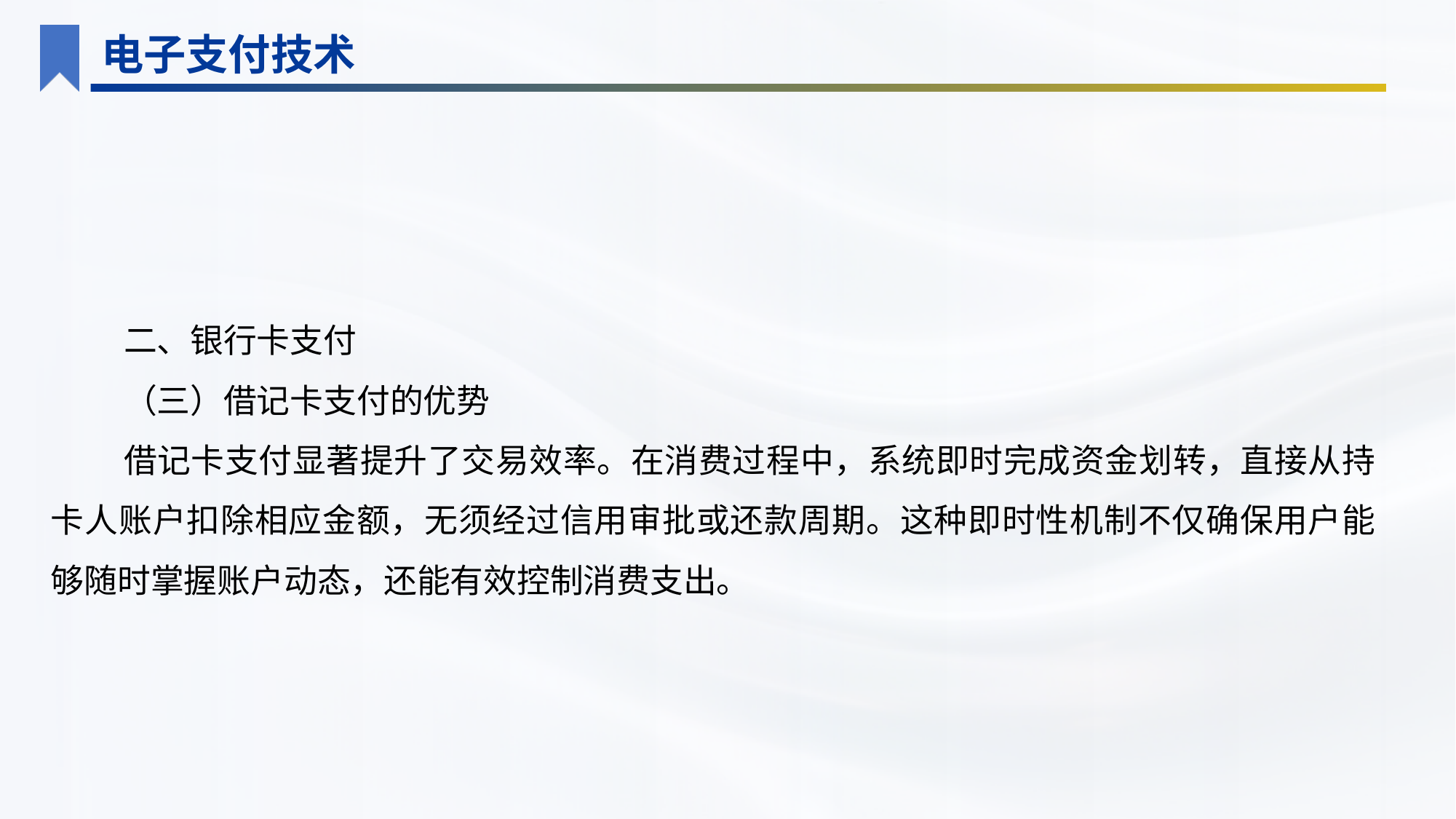

电子支付技术
二、银行卡支付
（三）借记卡支付的优势
借记卡支付显著提升了交易效率。在消费过程中，系统即时完成资金划转，直接从持卡人账户扣除相应金额，无须经过信用审批或还款周期。这种即时性机制不仅确保用户能够随时掌握账户动态，还能有效控制消费支出。